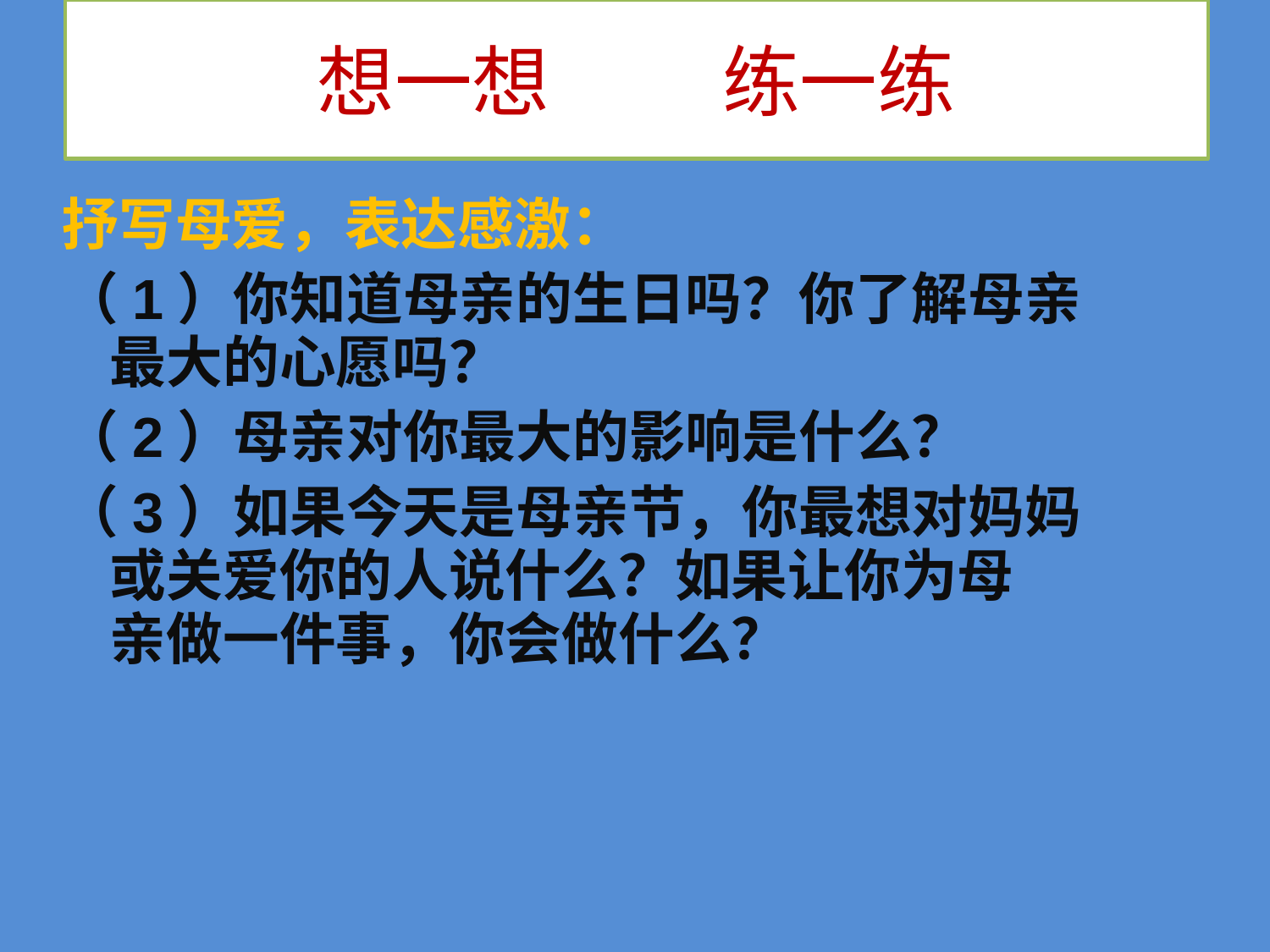

# 想一想　　 练一练
抒写母爱，表达感激：
（1）你知道母亲的生日吗？你了解母亲
最大的心愿吗？
（2）母亲对你最大的影响是什么？
（3）如果今天是母亲节，你最想对妈妈
或关爱你的人说什么？如果让你为母
亲做一件事，你会做什么？